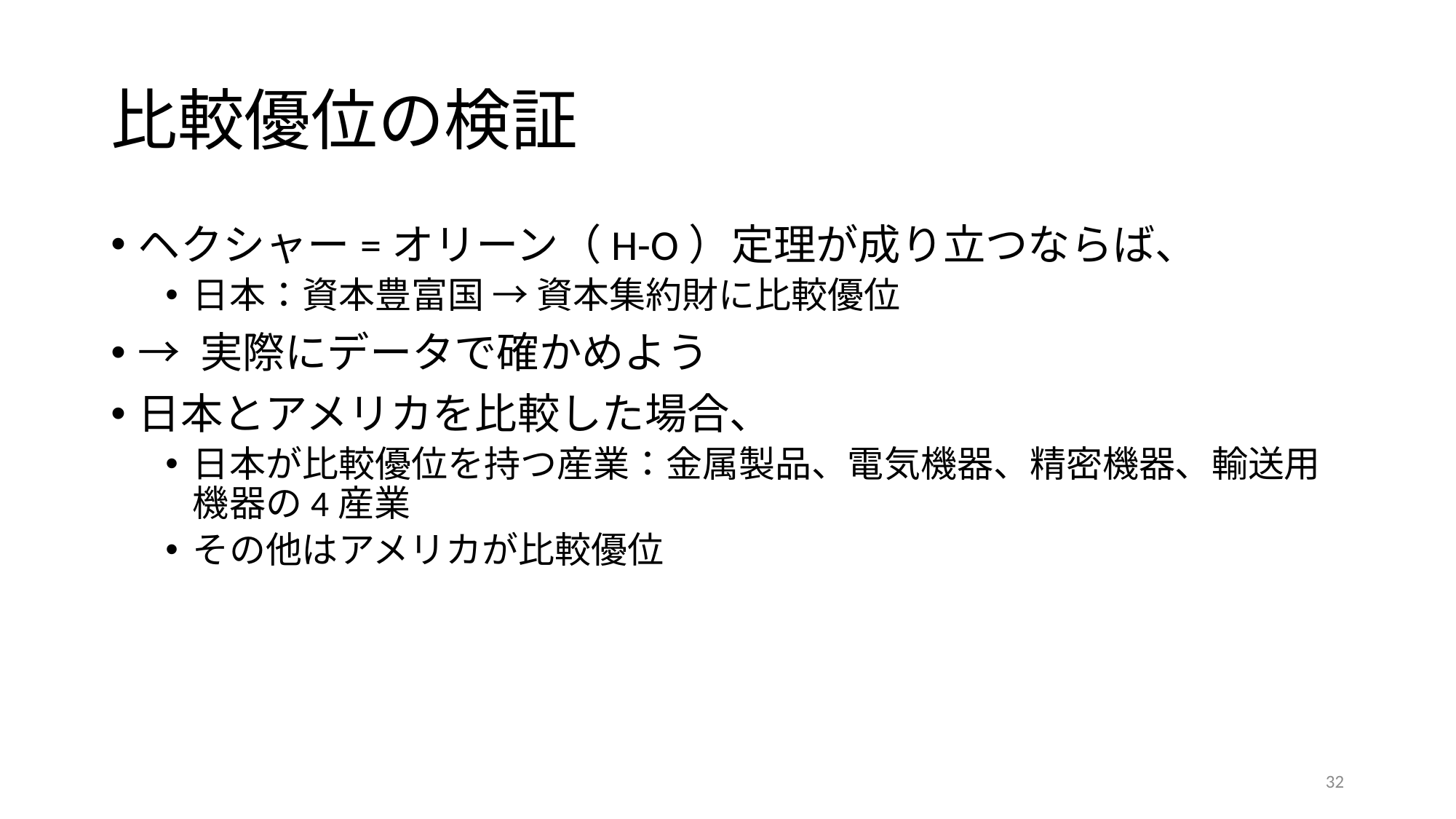

# 比較優位の検証
ヘクシャー=オリーン（H-O）定理が成り立つならば、
日本：資本豊富国 → 資本集約財に比較優位
→ 実際にデータで確かめよう
日本とアメリカを比較した場合、
日本が比較優位を持つ産業：金属製品、電気機器、精密機器、輸送用機器の4産業
その他はアメリカが比較優位
32